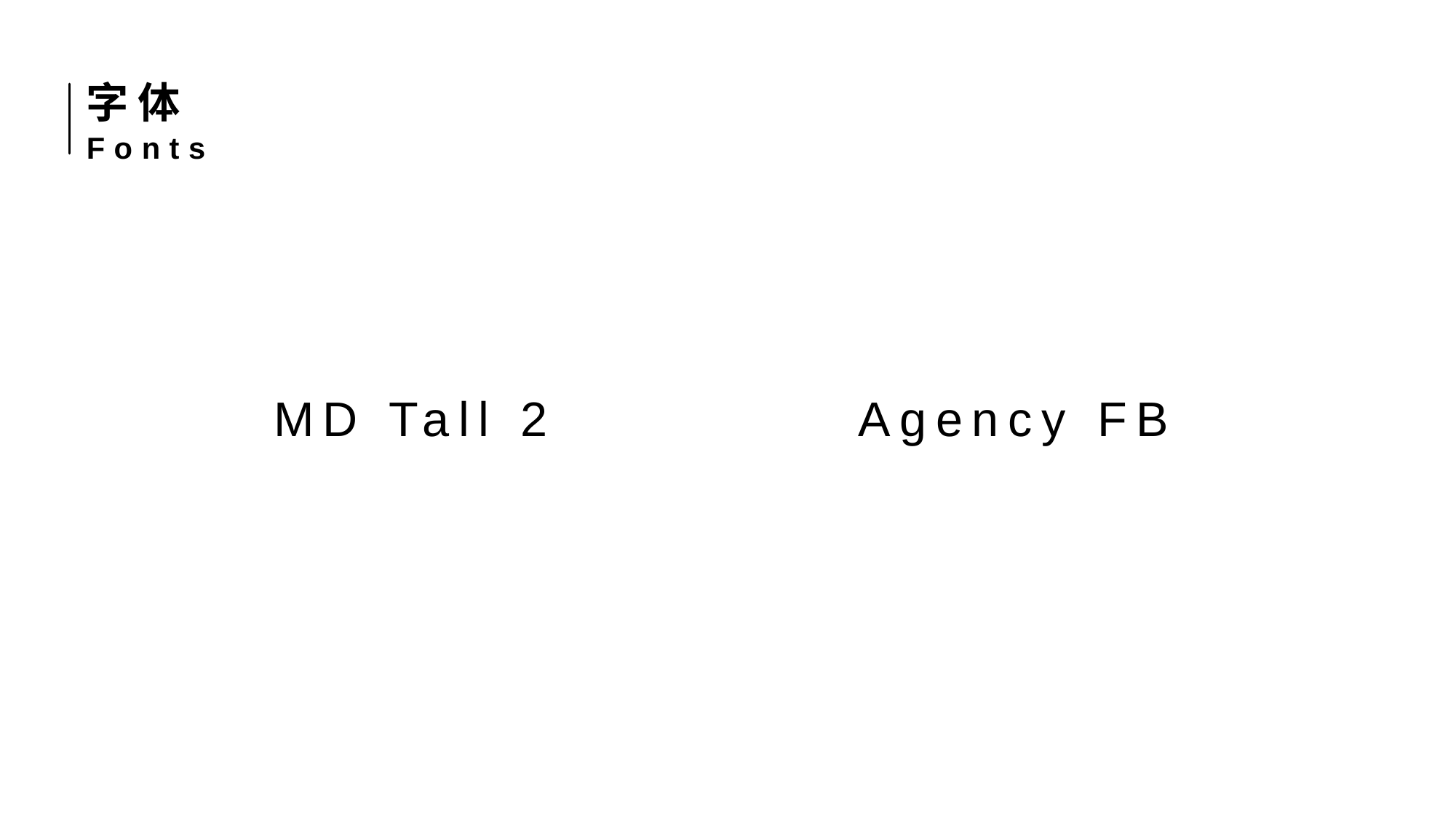

字体
Fonts
MD Tall 2
Agency FB